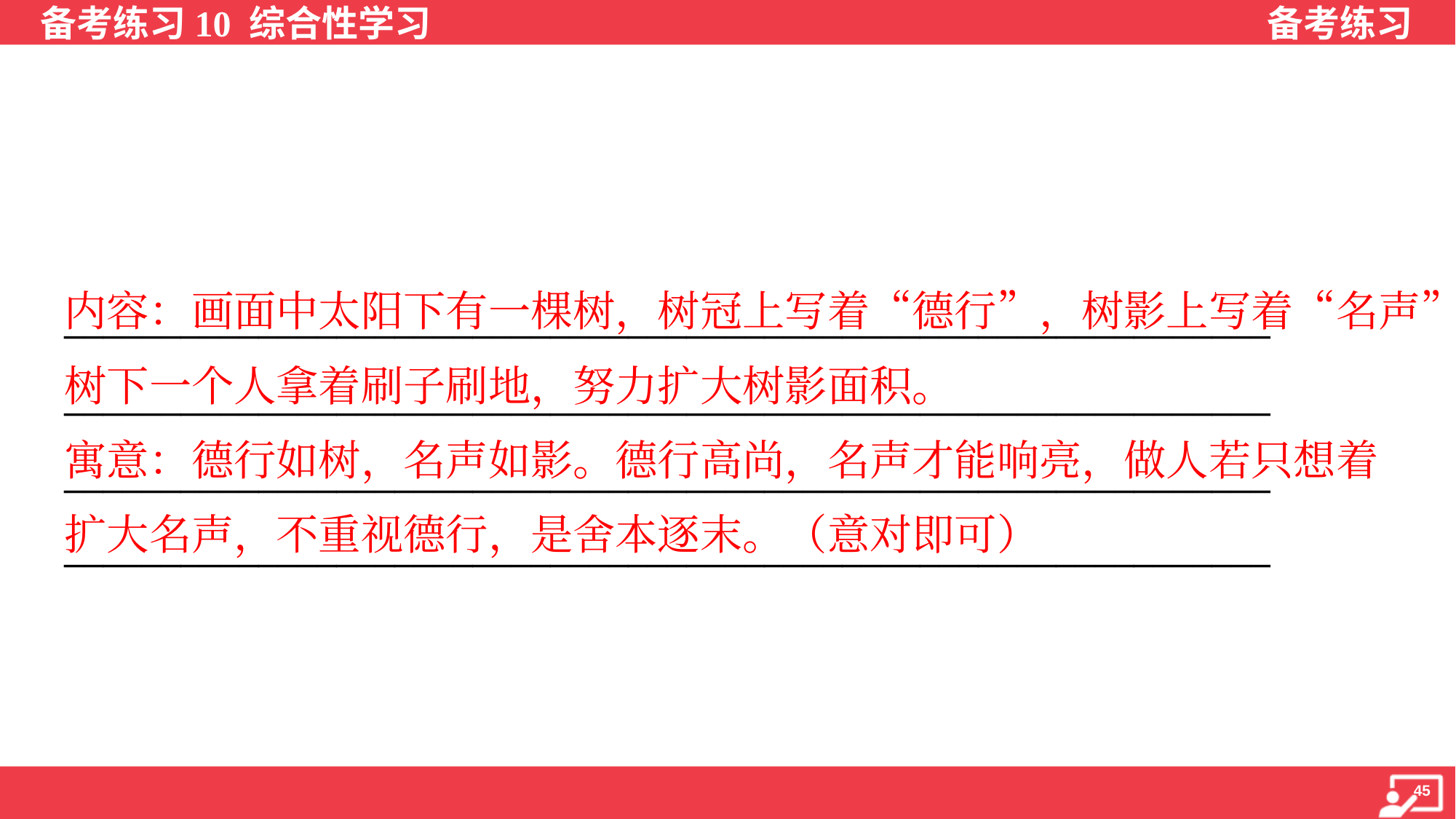

内容：画面中太阳下有一棵树，树冠上写着“德行”，树影上写着“名声”，
树下一个人拿着刷子刷地，努力扩大树影面积。
寓意：德行如树，名声如影。德行高尚，名声才能响亮，做人若只想着
扩大名声，不重视德行，是舍本逐末。（意对即可）
______________________________________________________________
______________________________________________________________
______________________________________________________________
______________________________________________________________